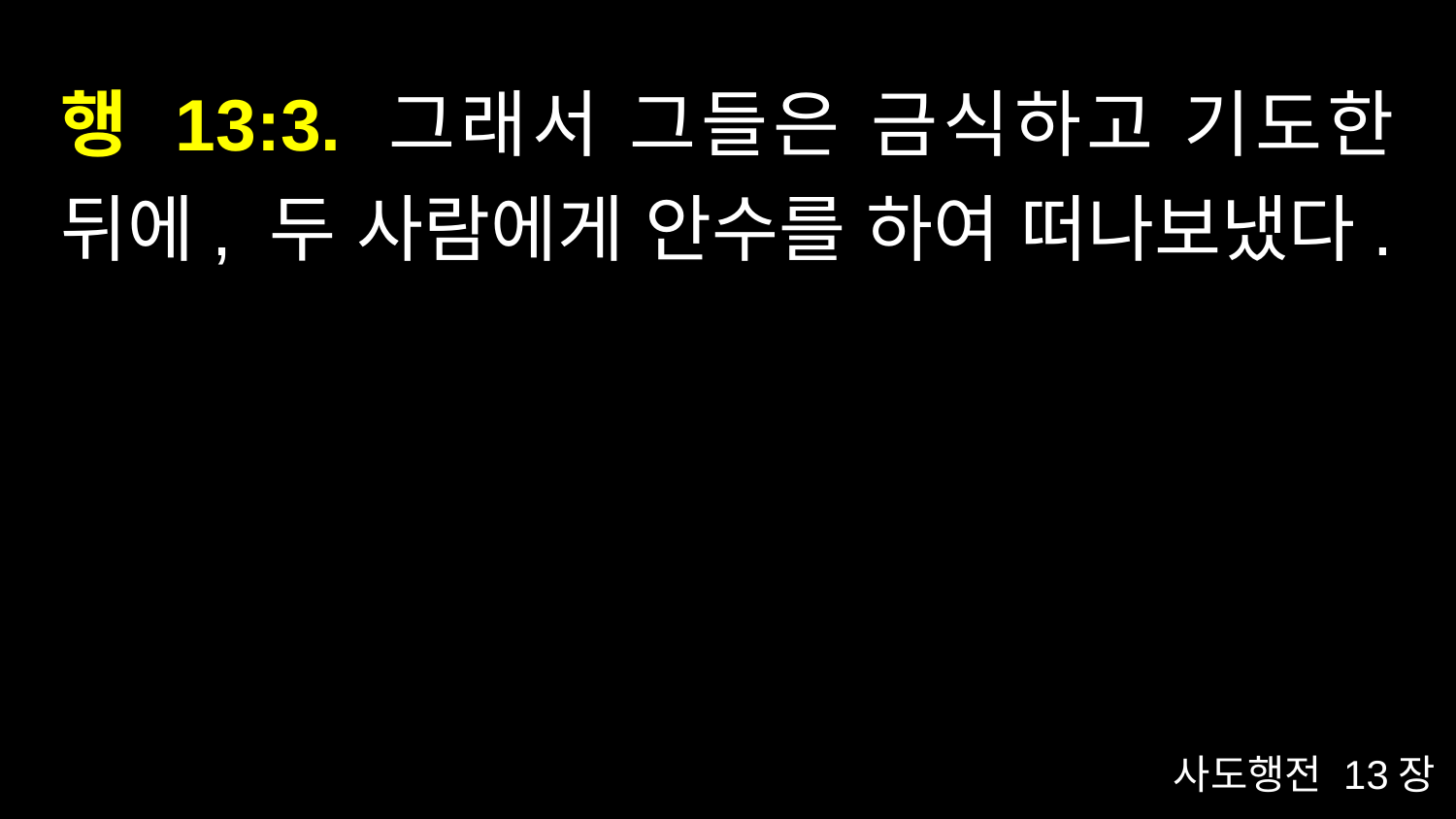

# 행 13:3. 그래서 그들은 금식하고 기도한 뒤에, 두 사람에게 안수를 하여 떠나보냈다.
사도행전 13장